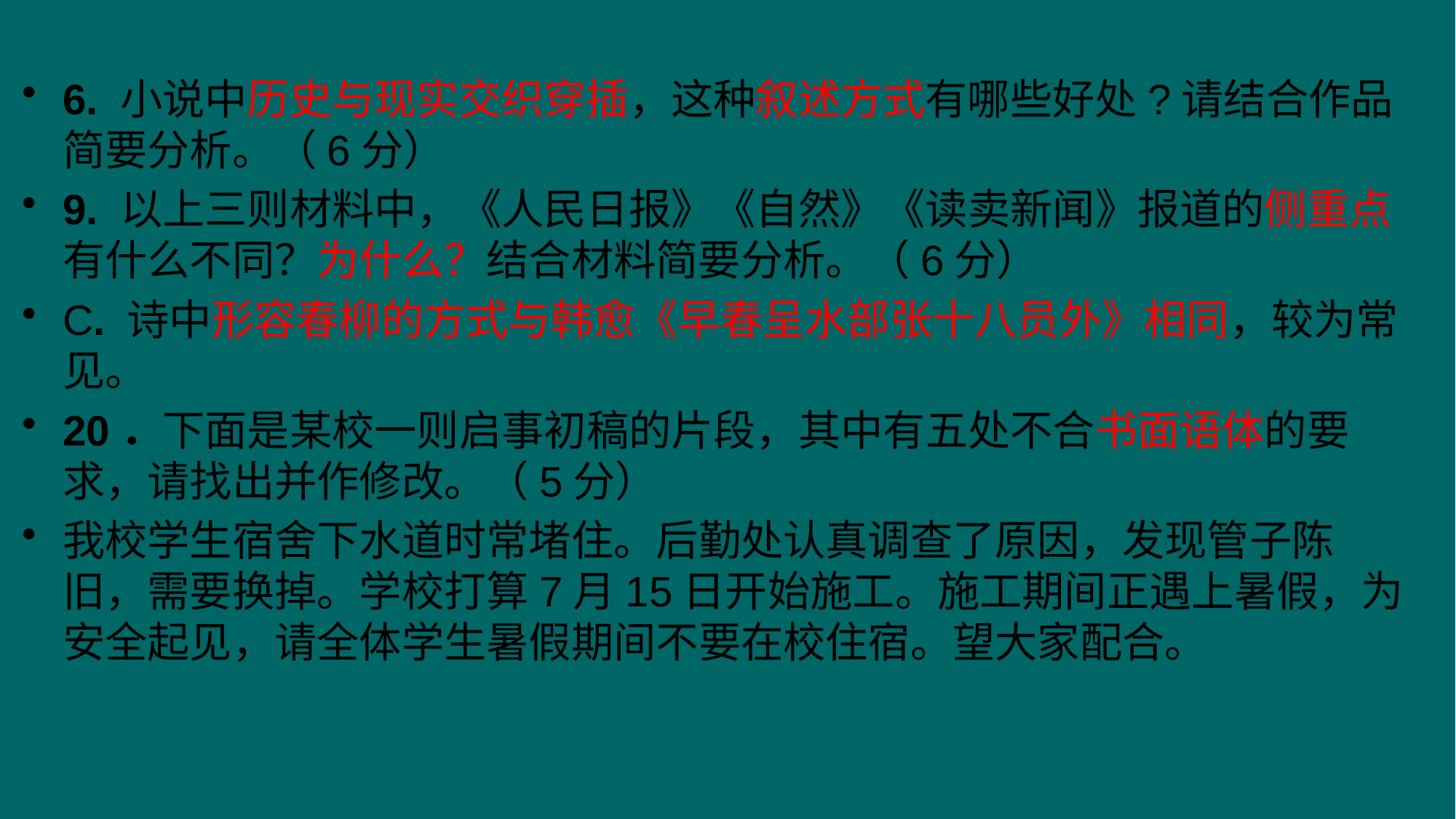

6. 小说中历史与现实交织穿插，这种叙述方式有哪些好处?请结合作品简要分析。（6分）
9. 以上三则材料中，《人民日报》《自然》《读卖新闻》报道的侧重点有什么不同？为什么？结合材料简要分析。（6分）
C. 诗中形容春柳的方式与韩愈《早春呈水部张十八员外》相同，较为常见。
20．下面是某校一则启事初稿的片段，其中有五处不合书面语体的要求，请找出并作修改。（5分）
我校学生宿舍下水道时常堵住。后勤处认真调查了原因，发现管子陈旧，需要换掉。学校打算7月15日开始施工。施工期间正遇上暑假，为安全起见，请全体学生暑假期间不要在校住宿。望大家配合。